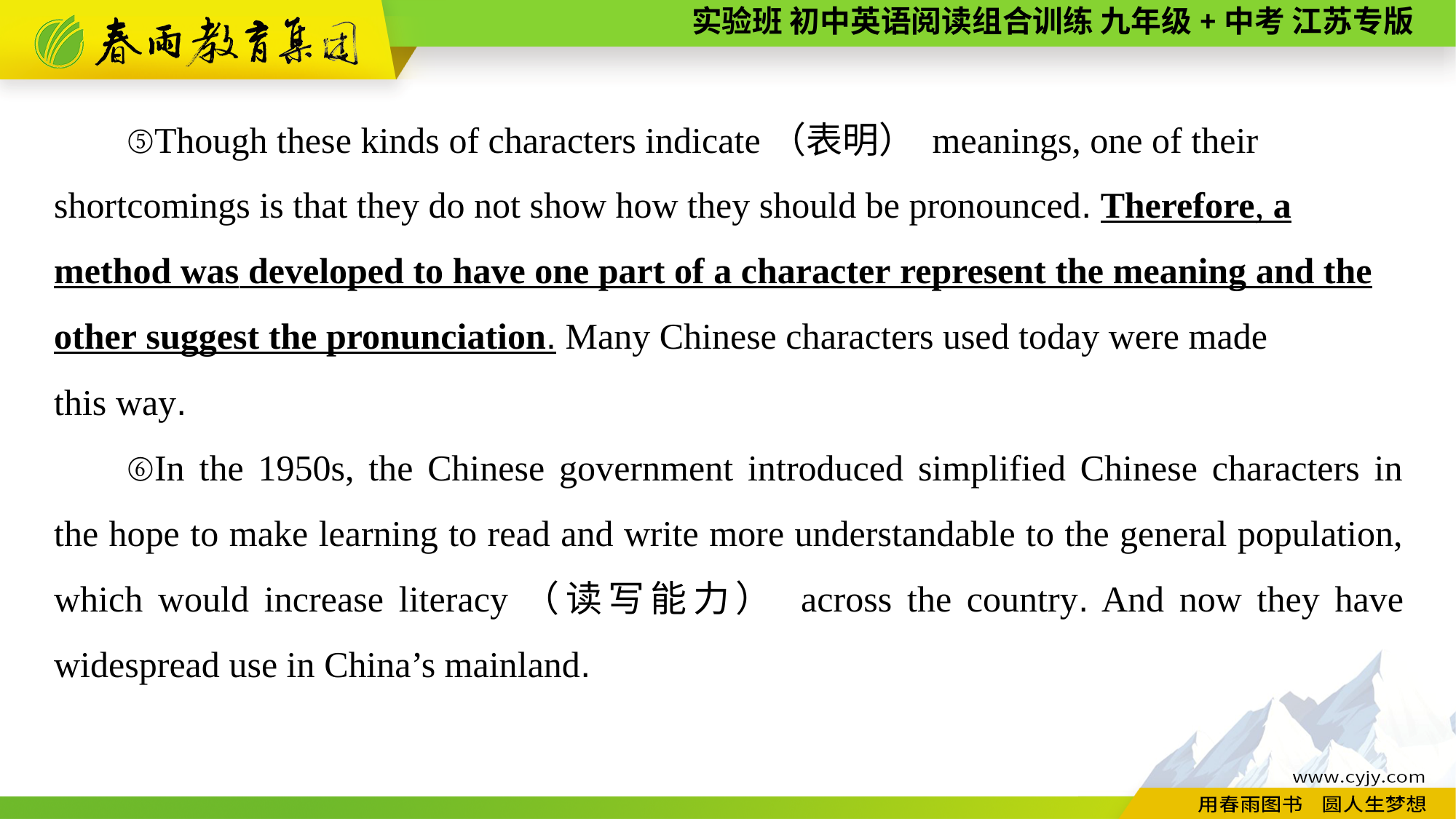

⑤Though these kinds of characters indicate（表明） meanings, one of their shortcomings is that they do not show how they should be pronounced. Therefore, a method was developed to have one part of a character represent the meaning and the other suggest the pronunciation. Many Chinese characters used today were made
this way.
⑥In the 1950s, the Chinese government introduced simplified Chinese characters in the hope to make learning to read and write more understandable to the general population, which would increase literacy（读写能力） across the country. And now they have widespread use in China’s mainland.